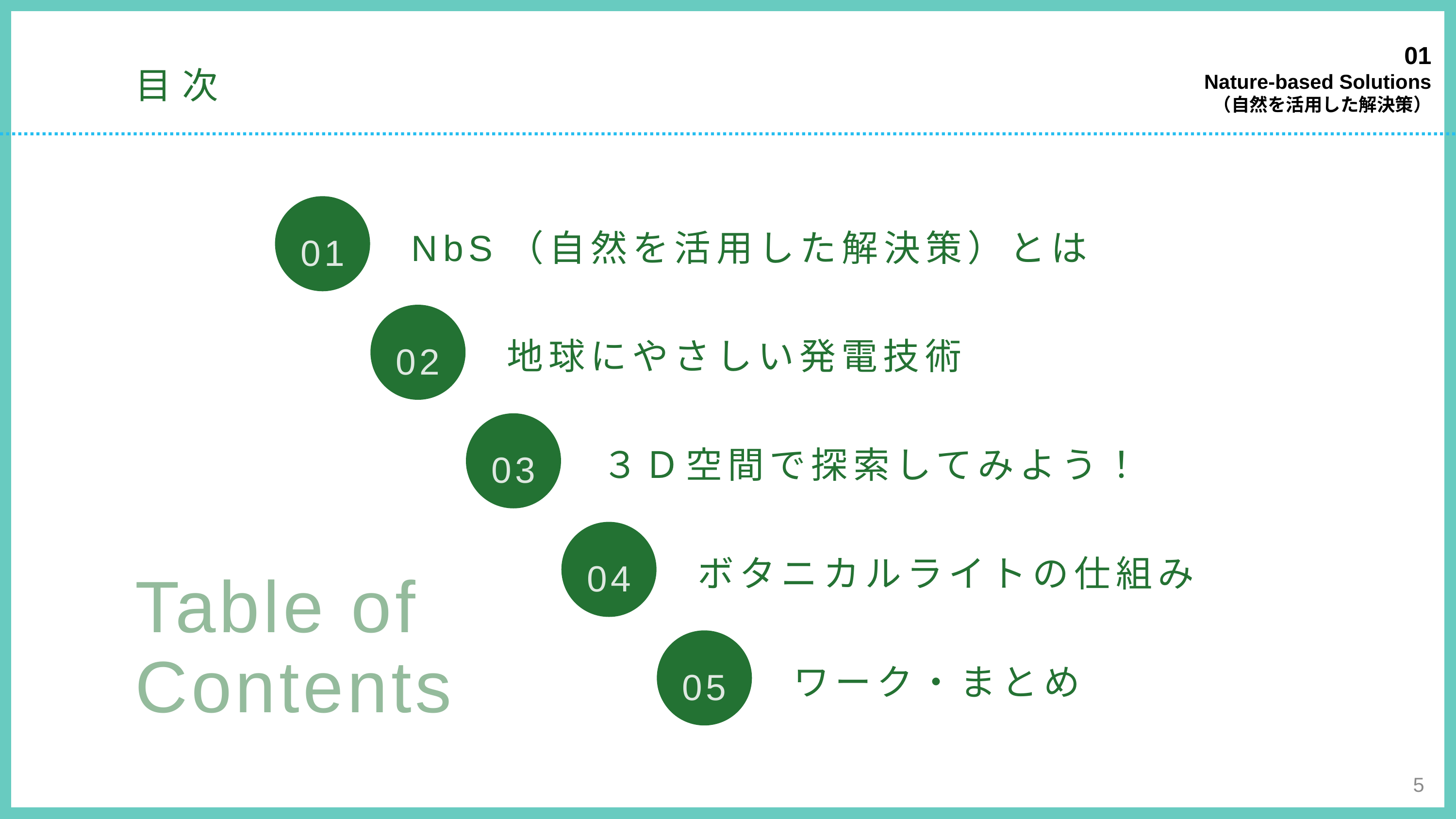

01
Nature-based Solutions
（自然を活用した解決策）
目次

NbS（自然を活用した解決策）とは
01

地球にやさしい発電技術
02

３Ｄ空間で探索してみよう！
03

ボタニカルライトの仕組み
04
Table of
Contents

ワーク・まとめ
05
5